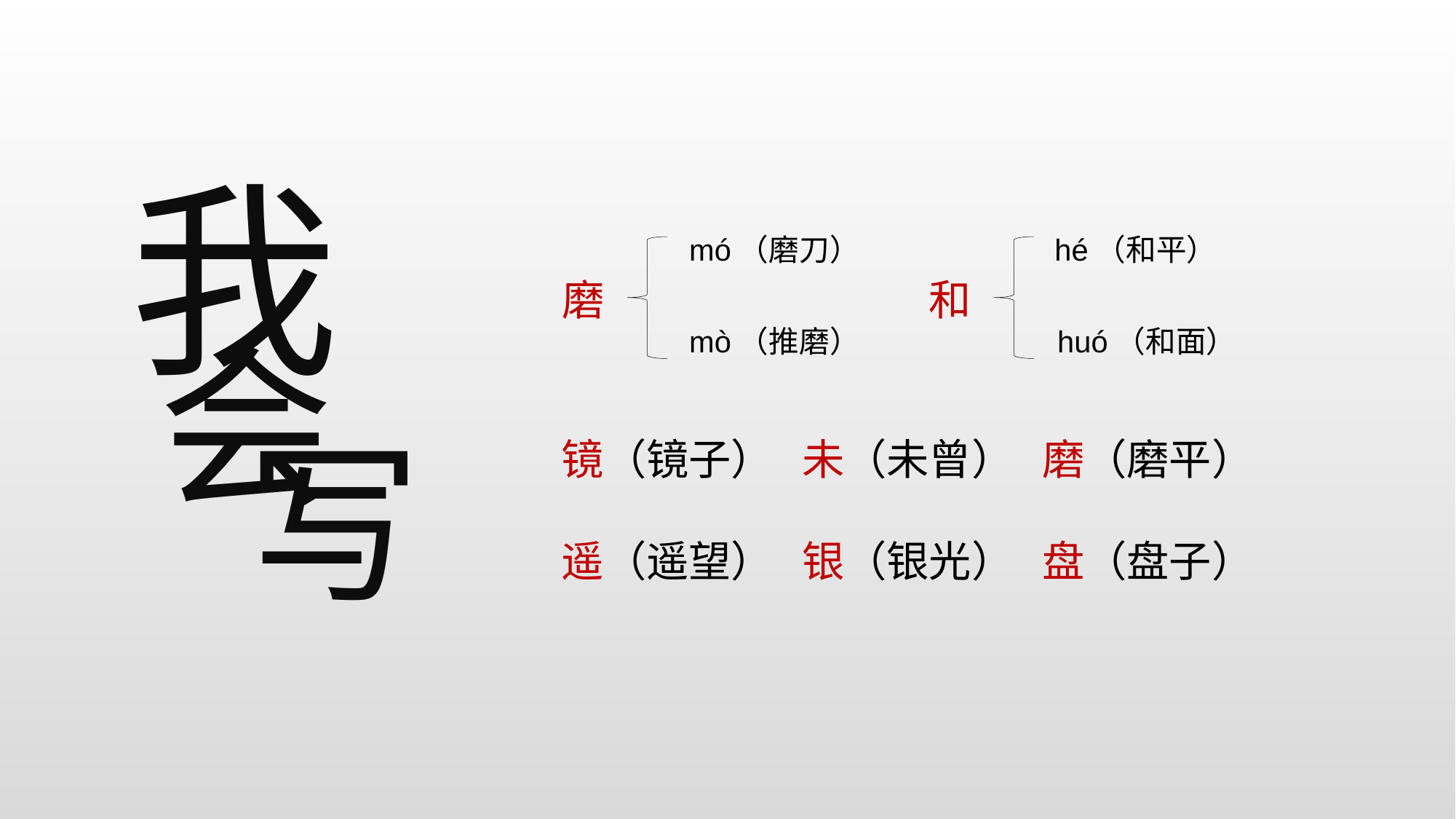

我
会
写
mó（磨刀）

磨
mò（推磨）
hé（和平）

和
huó（和面）
镜（镜子）   未（未曾）   磨（磨平）
遥（遥望）   银（银光）   盘（盘子）